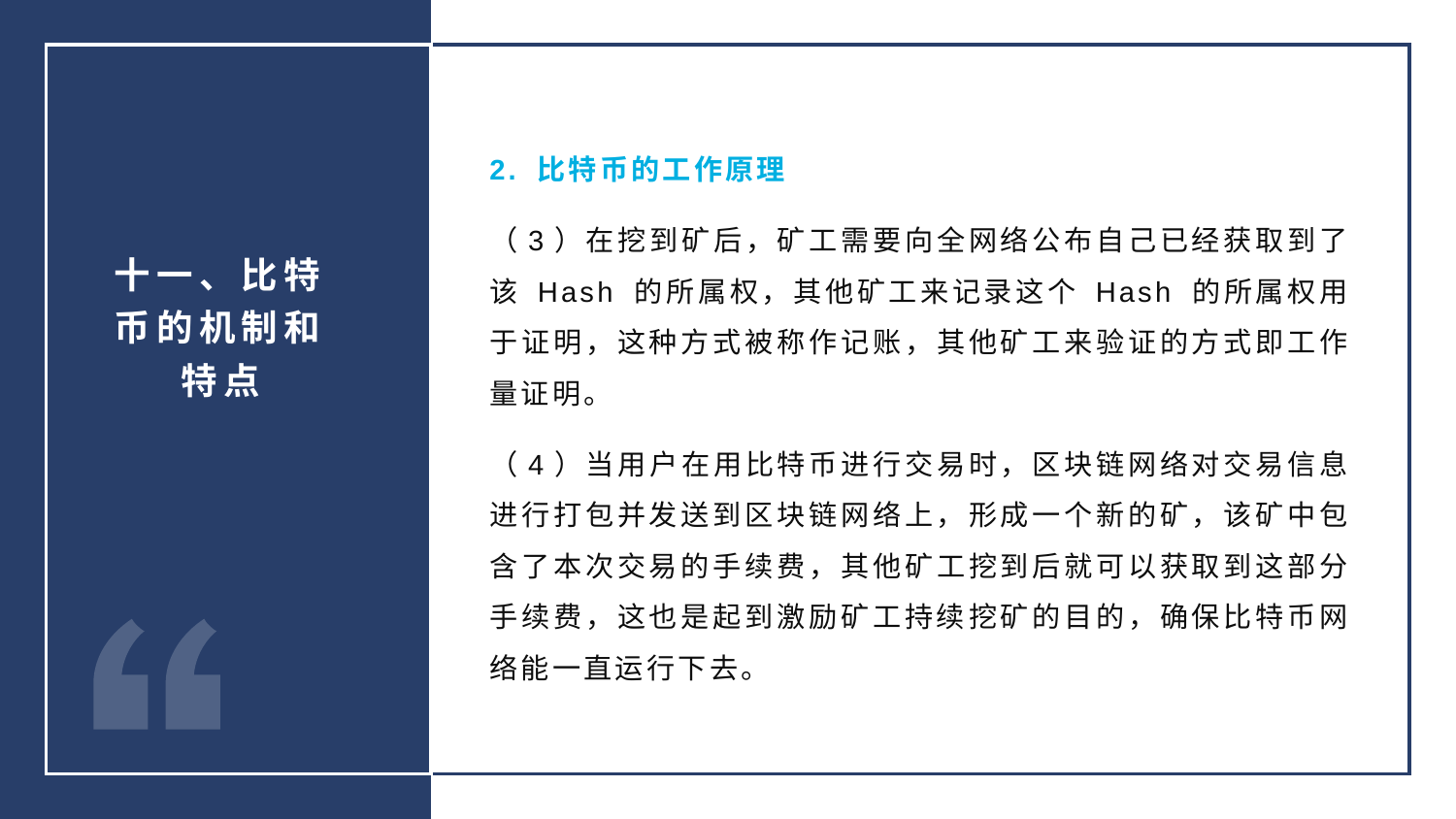

2. 比特币的工作原理
（3）在挖到矿后，矿工需要向全网络公布自己已经获取到了该 Hash 的所属权，其他矿工来记录这个 Hash 的所属权用于证明，这种方式被称作记账，其他矿工来验证的方式即工作量证明。
（4）当用户在用比特币进行交易时，区块链网络对交易信息进行打包并发送到区块链网络上，形成一个新的矿，该矿中包含了本次交易的手续费，其他矿工挖到后就可以获取到这部分手续费，这也是起到激励矿工持续挖矿的目的，确保比特币网络能一直运行下去。
十一、比特币的机制和特点